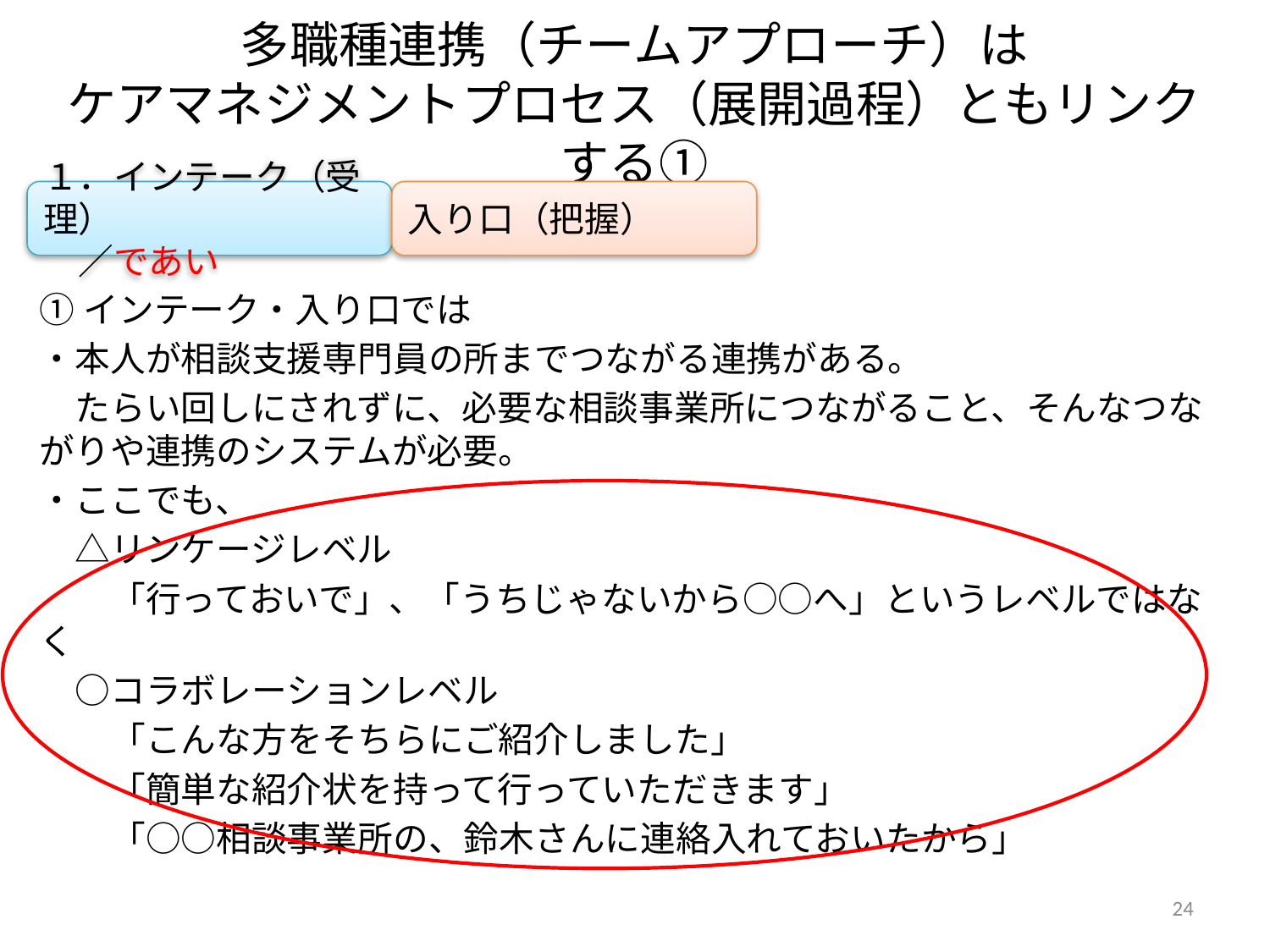

# 多職種連携（チームアプローチ）は ケアマネジメントプロセス（展開過程）ともリンクする①
１．インテーク（受理）
　／であい
入り口（把握）
①インテーク・入り口では
・本人が相談支援専門員の所までつながる連携がある。
　たらい回しにされずに、必要な相談事業所につながること、そんなつながりや連携のシステムが必要。
・ここでも、
　△リンケージレベル
　　「行っておいで」、「うちじゃないから○○へ」というレベルではなく
　○コラボレーションレベル
　　「こんな方をそちらにご紹介しました」
　　「簡単な紹介状を持って行っていただきます」
　　「○○相談事業所の、鈴木さんに連絡入れておいたから」

24